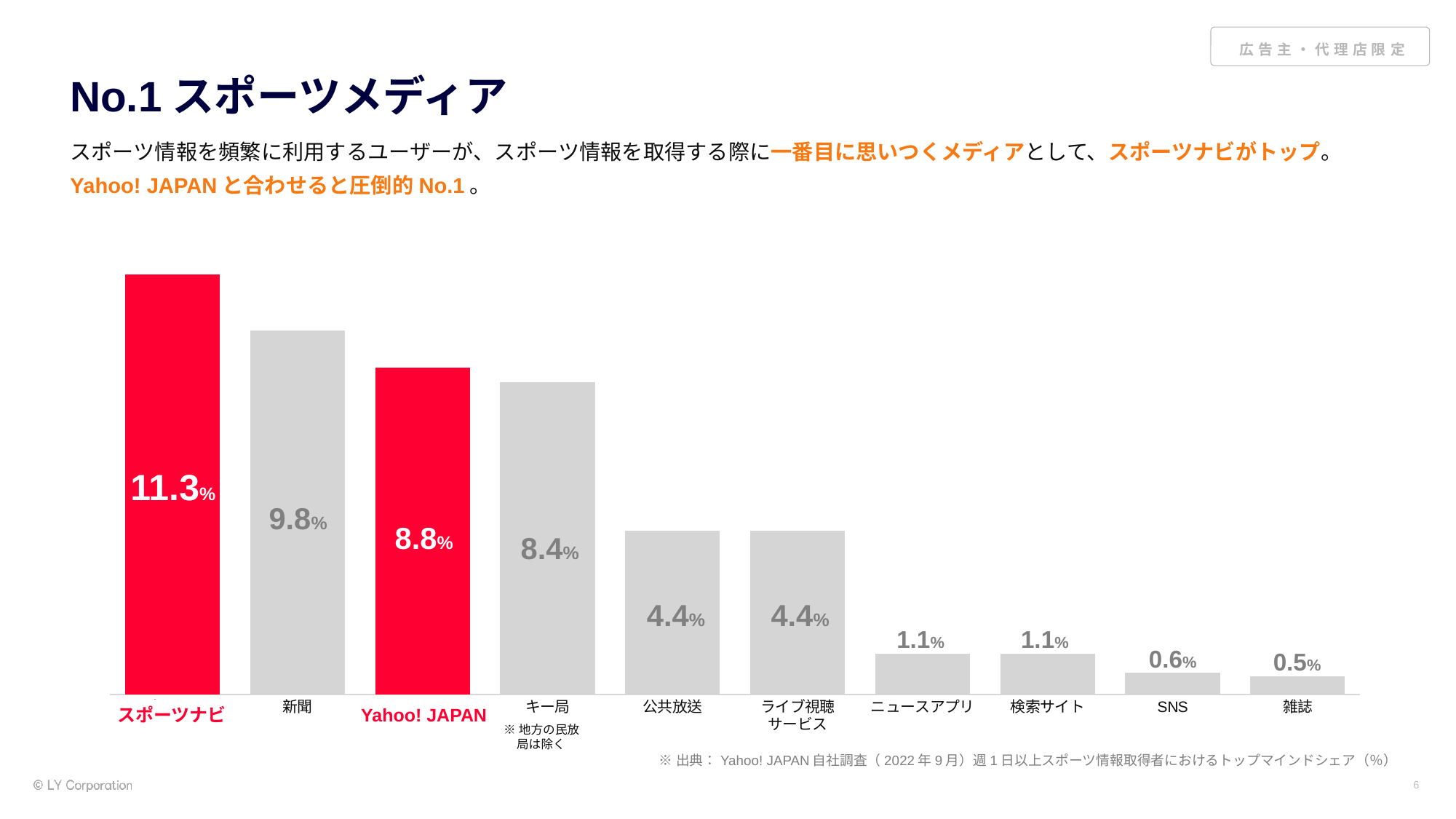

# No.1スポーツメディア
スポーツ情報を頻繁に利用するユーザーが、スポーツ情報を取得する際に一番目に思いつくメディアとして、スポーツナビがトップ。
Yahoo! JAPANと合わせると圧倒的No.1。

### Chart

| Category | 系列 1 |
|---|---|
| スポーツナビ | 0.113 |
| 新聞 | 0.098 |
| Yahoo! JAPAN | 0.088 |
| キー局 | 0.084 |
| 公共放送 | 0.044 |
| ライブ視聴
サービス | 0.044 |
| ニュースアプリ | 0.011 |
| 検索サイト | 0.011 |
| SNS | 0.006 |
| 雑誌 | 0.005 |
11.3%
9.8%
8.8%
8.4%
4.4%
4.4%
1.1%
1.1%
0.6%
0.5%
スポーツナビ
Yahoo! JAPAN
※地方の民放局は除く
※出典：Yahoo! JAPAN自社調査（2022年9月）週1日以上スポーツ情報取得者におけるトップマインドシェア（％）